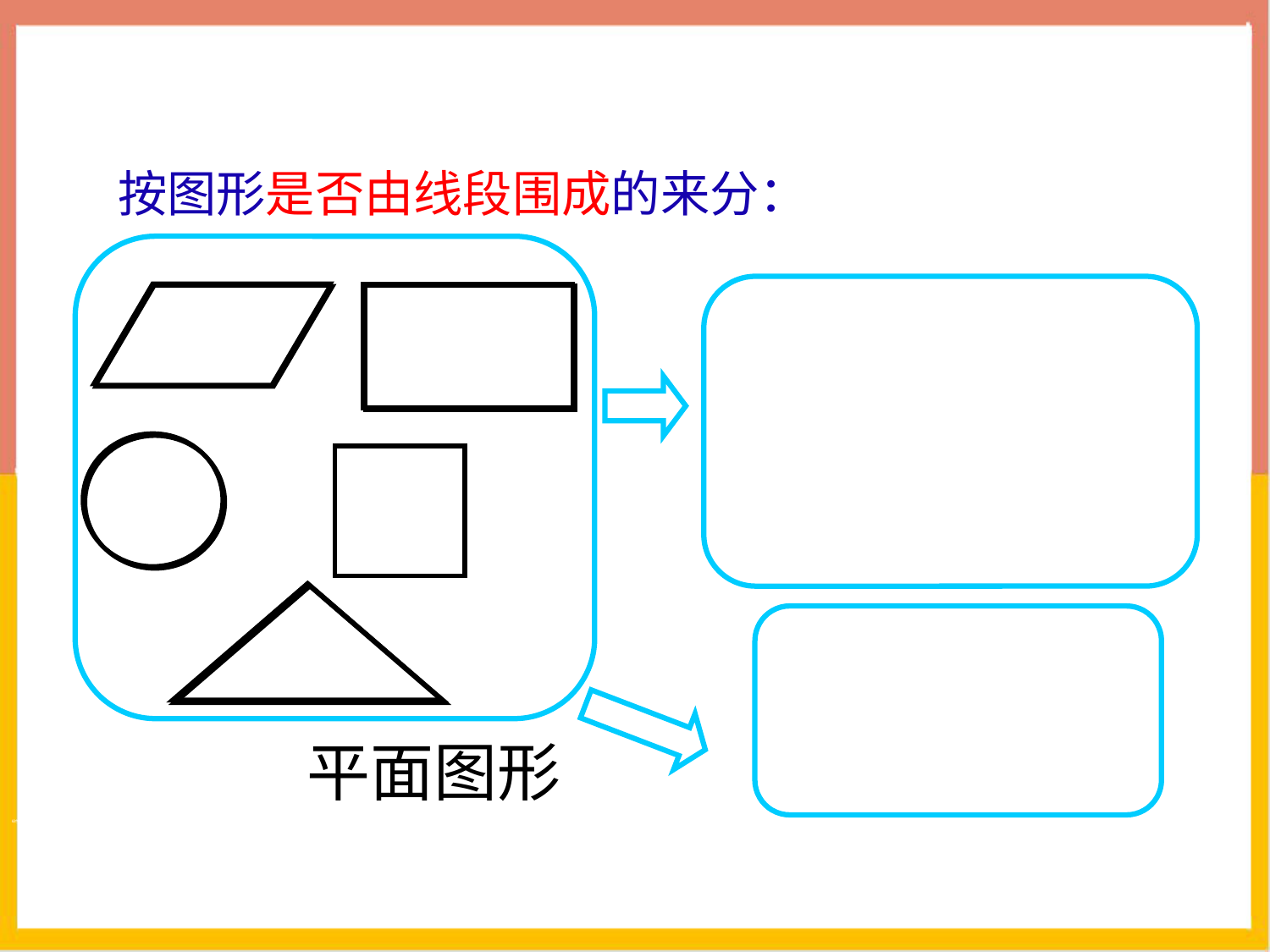

按图形是否由线段围成的来分：

平面图形
绿色圃中小学教育网http://www.Lspjy.com
绿色圃中小学教育网http://www.Lspjy.com